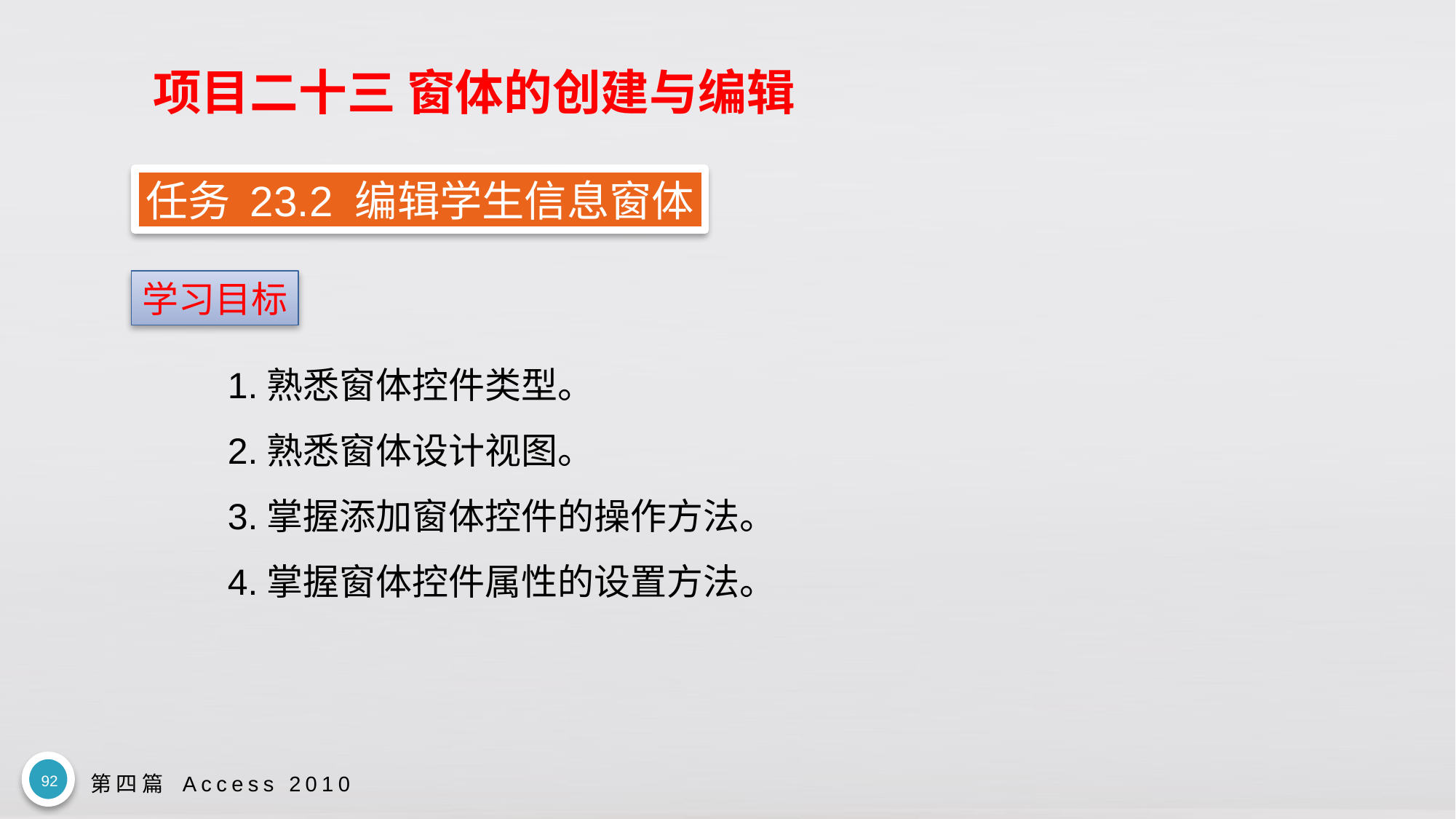

# 项目二十三 窗体的创建与编辑
任务 23.2 编辑学生信息窗体
学习目标
1.熟悉窗体控件类型。
2.熟悉窗体设计视图。
3.掌握添加窗体控件的操作方法。
4.掌握窗体控件属性的设置方法。
92